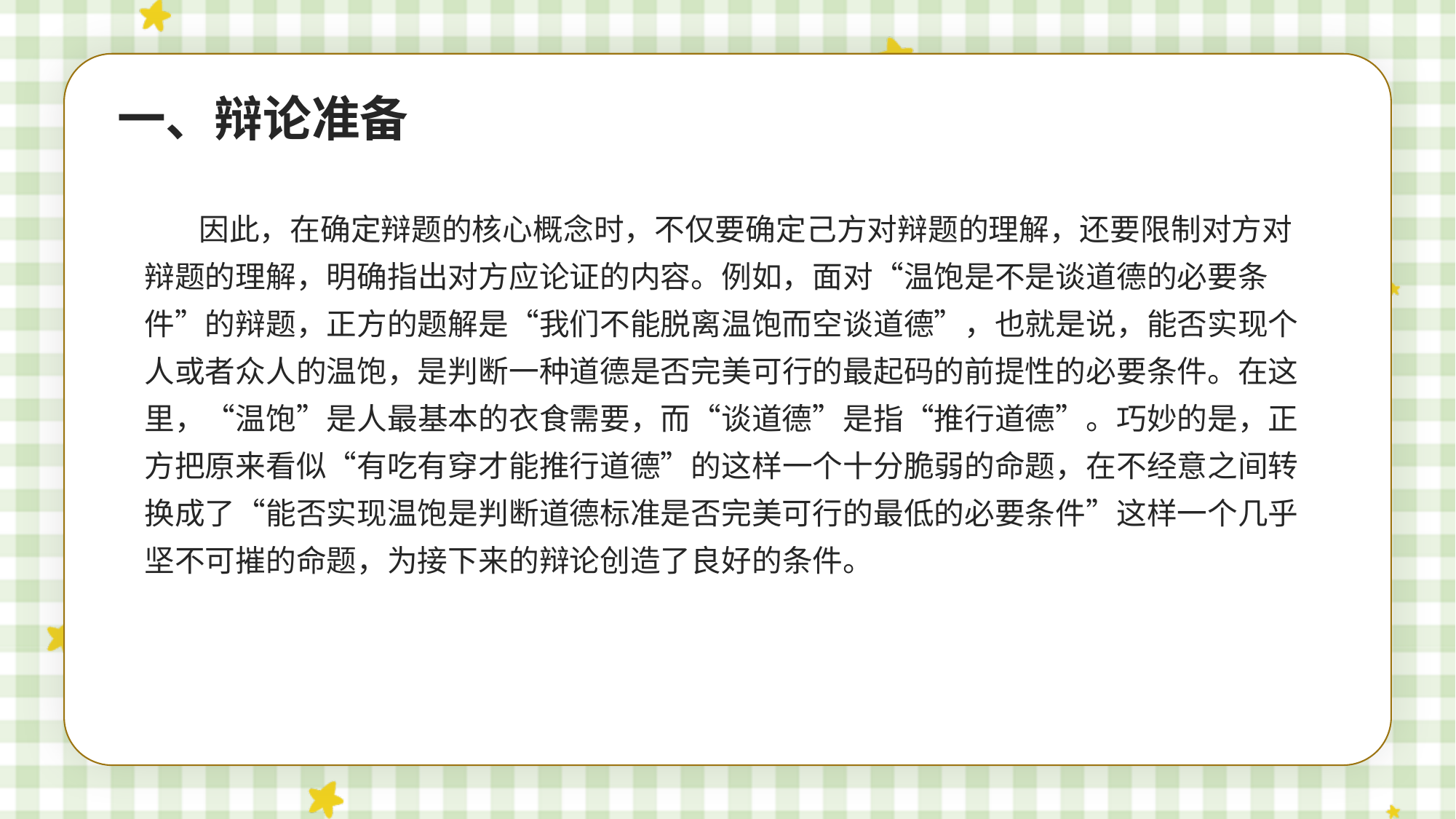

一、辩论准备
因此，在确定辩题的核心概念时，不仅要确定己方对辩题的理解，还要限制对方对辩题的理解，明确指出对方应论证的内容。例如，面对“温饱是不是谈道德的必要条件”的辩题，正方的题解是“我们不能脱离温饱而空谈道德”，也就是说，能否实现个人或者众人的温饱，是判断一种道德是否完美可行的最起码的前提性的必要条件。在这里，“温饱”是人最基本的衣食需要，而“谈道德”是指“推行道德”。巧妙的是，正方把原来看似“有吃有穿才能推行道德”的这样一个十分脆弱的命题，在不经意之间转换成了“能否实现温饱是判断道德标准是否完美可行的最低的必要条件”这样一个几乎坚不可摧的命题，为接下来的辩论创造了良好的条件。